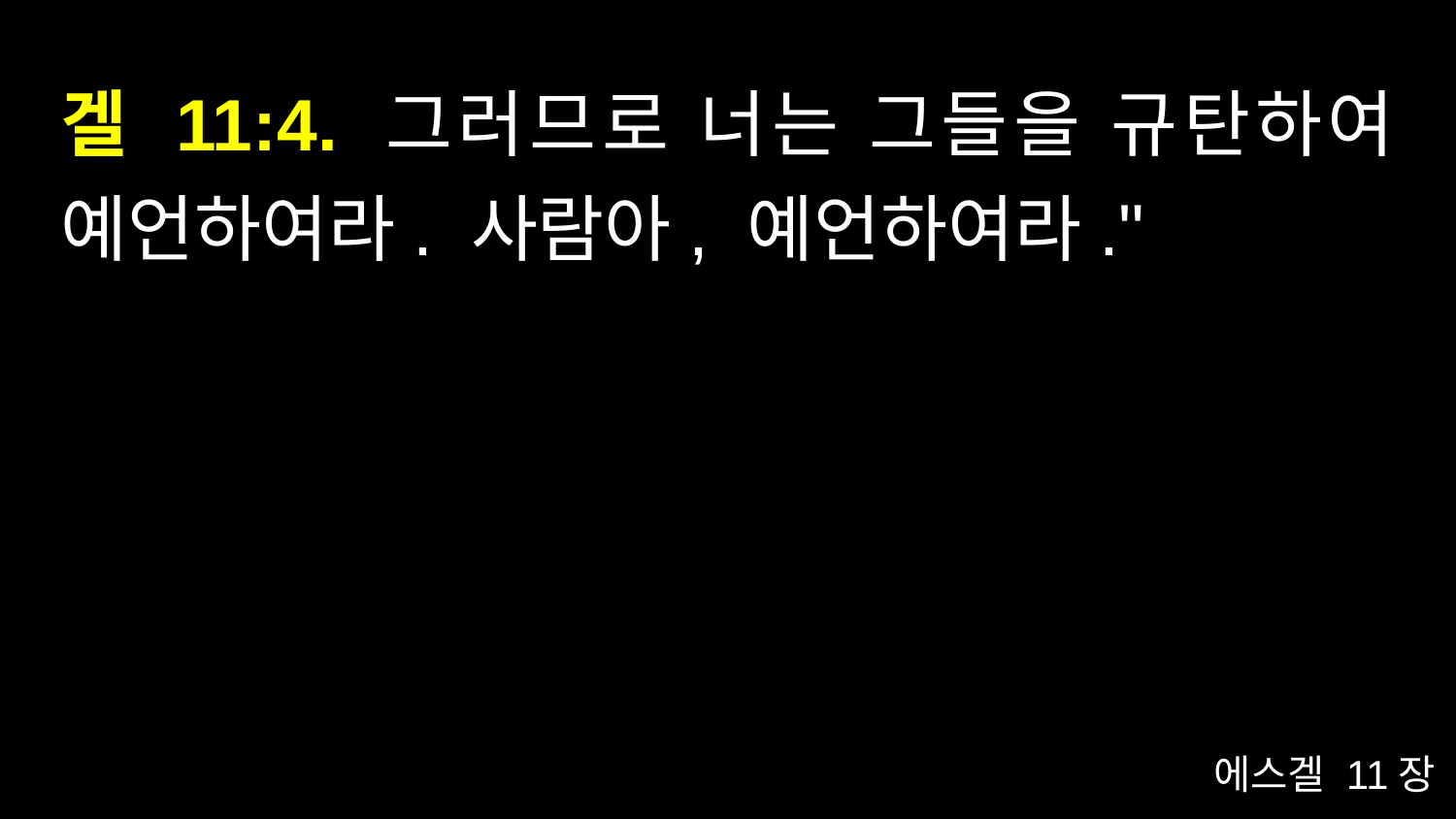

# 겔 11:4. 그러므로 너는 그들을 규탄하여 예언하여라. 사람아, 예언하여라."
에스겔 11장